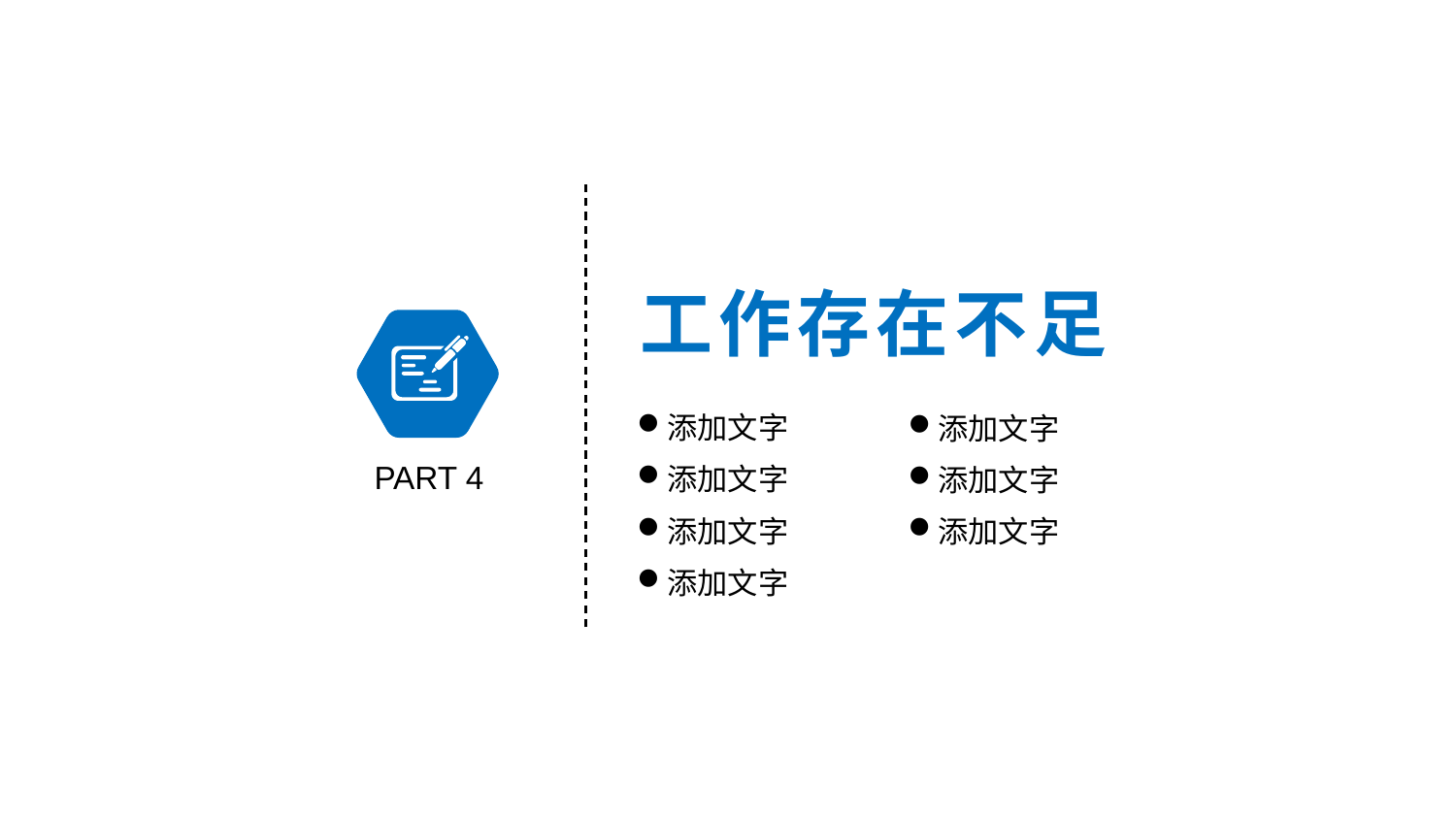

工作存在不足

添加文字
添加文字
PART 4
添加文字
添加文字
添加文字
添加文字
添加文字